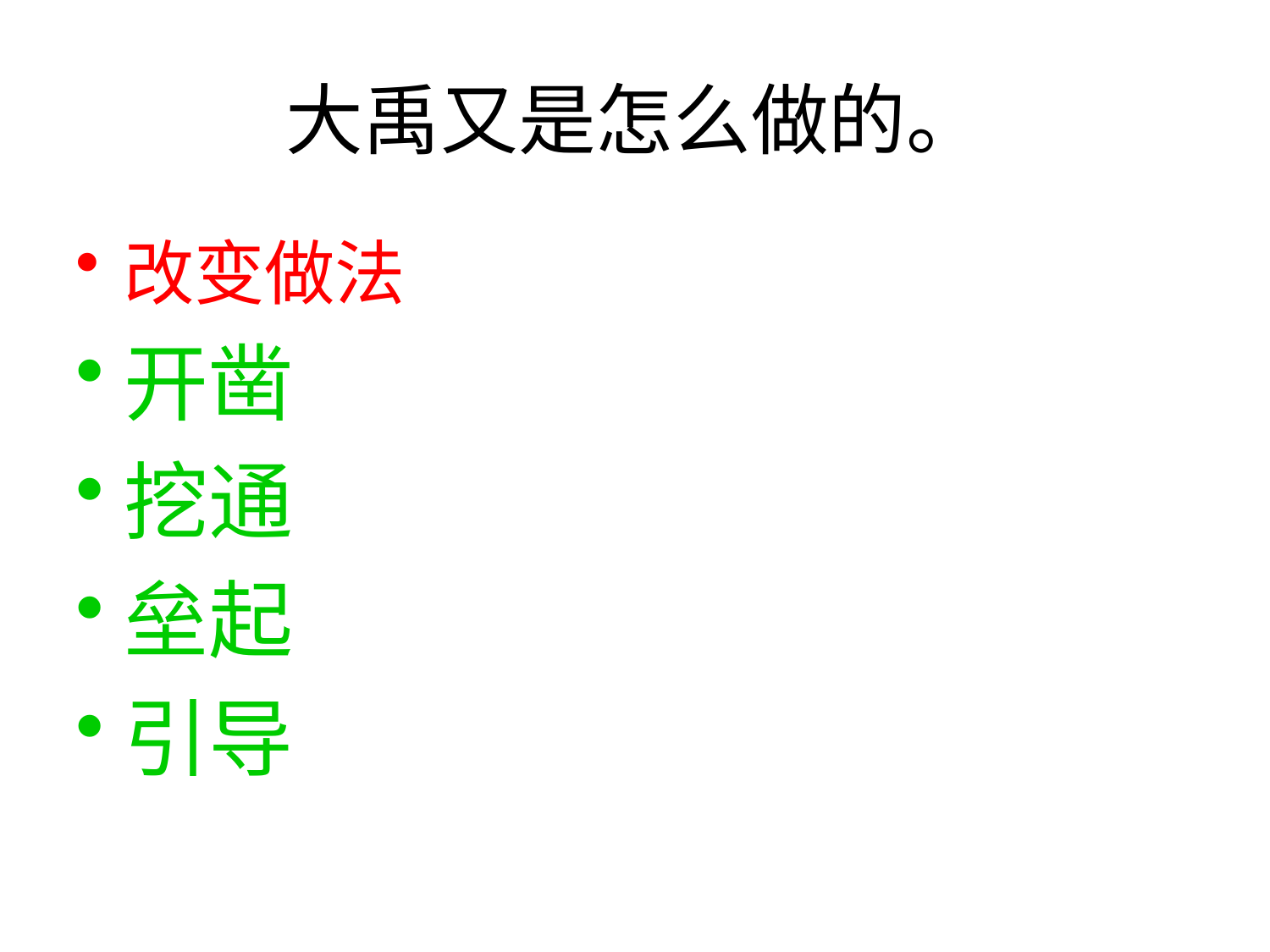

# 大禹又是怎么做的。
改变做法
开凿
挖通
垒起
引导